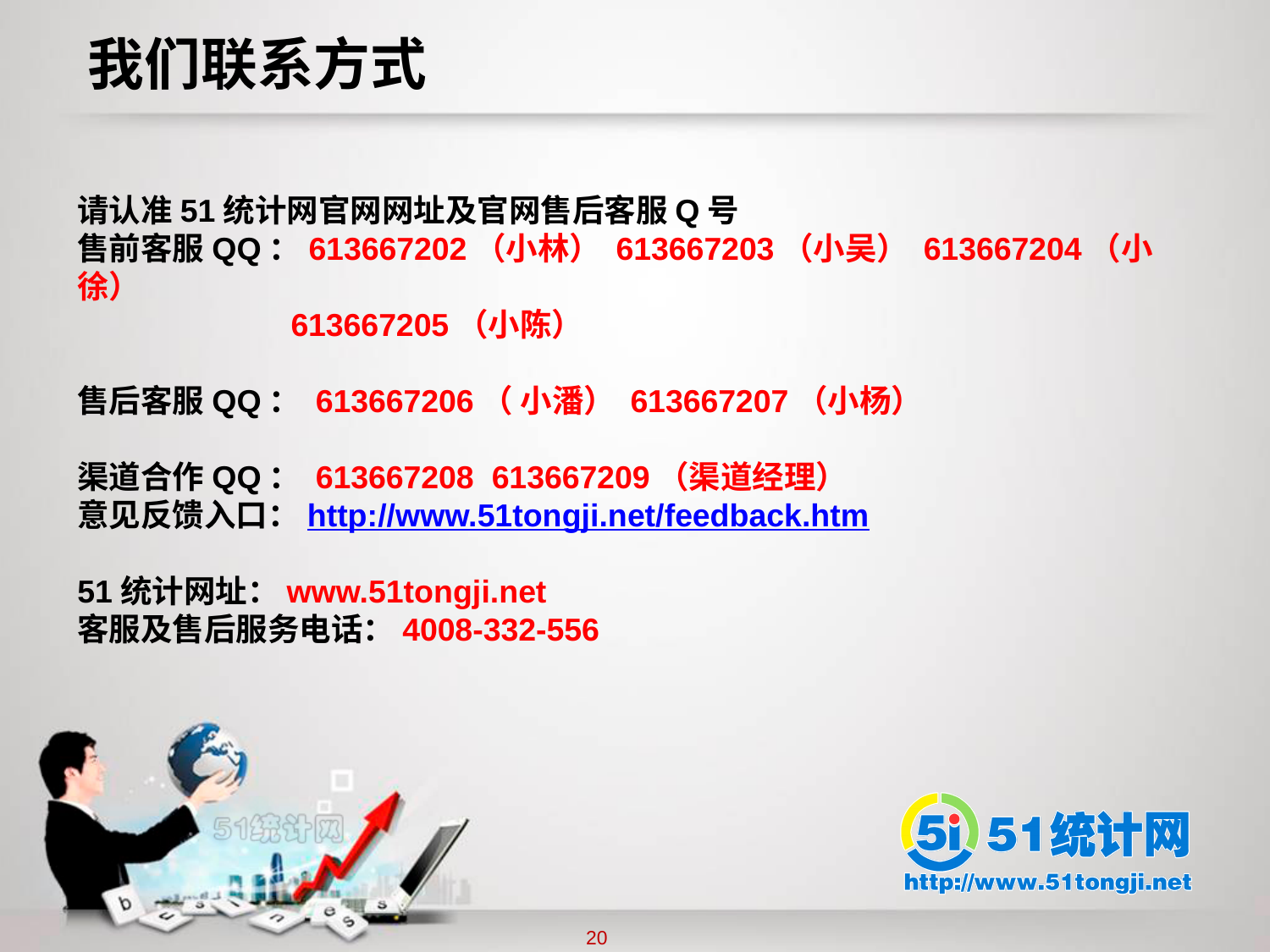

我们联系方式

请认准51统计网官网网址及官网售后客服Q号
售前客服QQ：613667202（小林） 613667203（小吴） 613667204（小徐）
                        613667205（小陈）

售后客服QQ： 613667206（ 小潘） 613667207（小杨）

渠道合作QQ： 613667208  613667209（渠道经理）
意见反馈入口：http://www.51tongji.net/feedback.htm

51统计网址：www.51tongji.net
客服及售后服务电话：4008-332-556